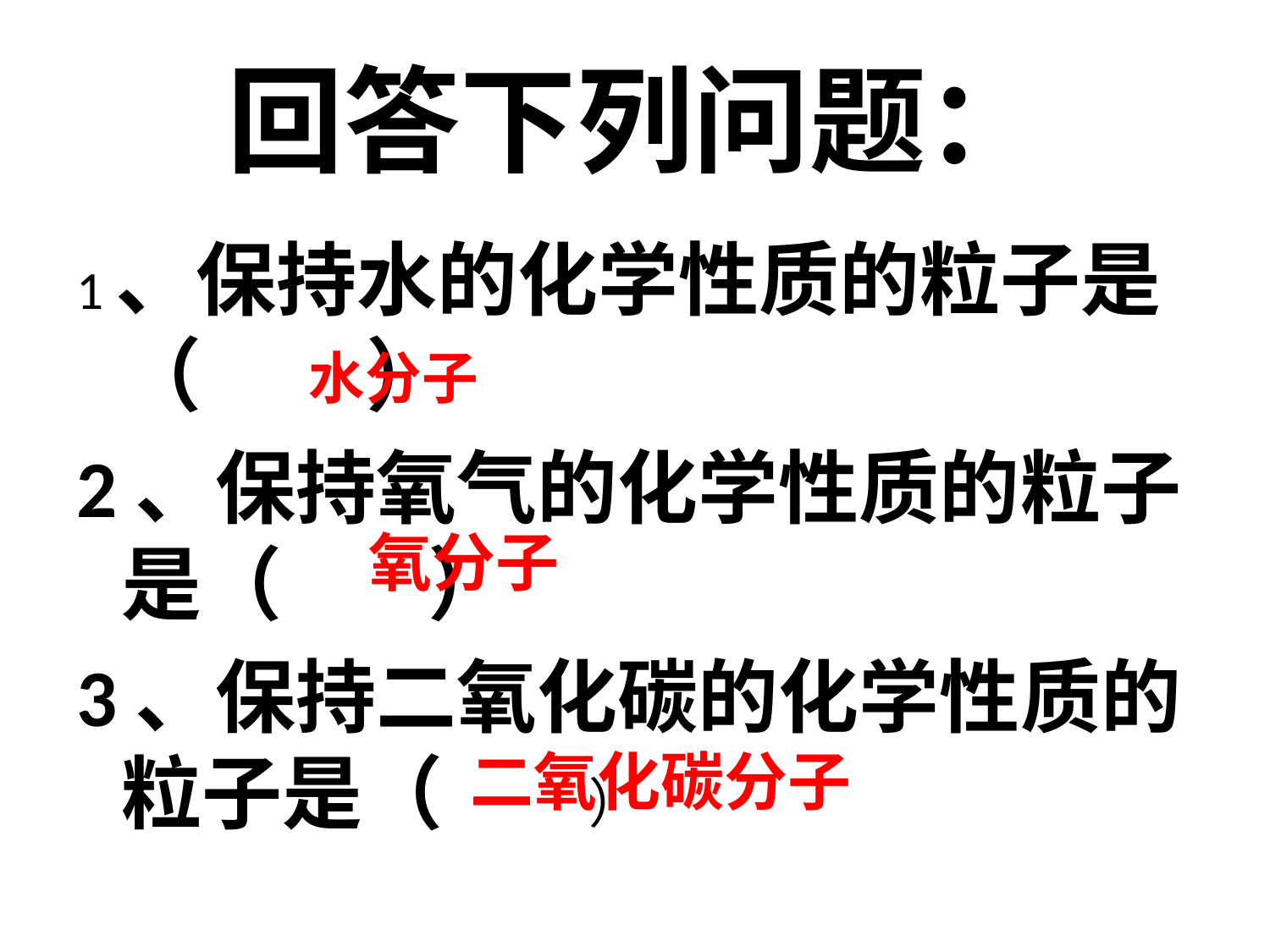

# 回答下列问题：
1、保持水的化学性质的粒子是（         ）
2、保持氧气的化学性质的粒子是（        ）
3、保持二氧化碳的化学性质的粒子是（        ）
水分子
氧分子
二氧化碳分子